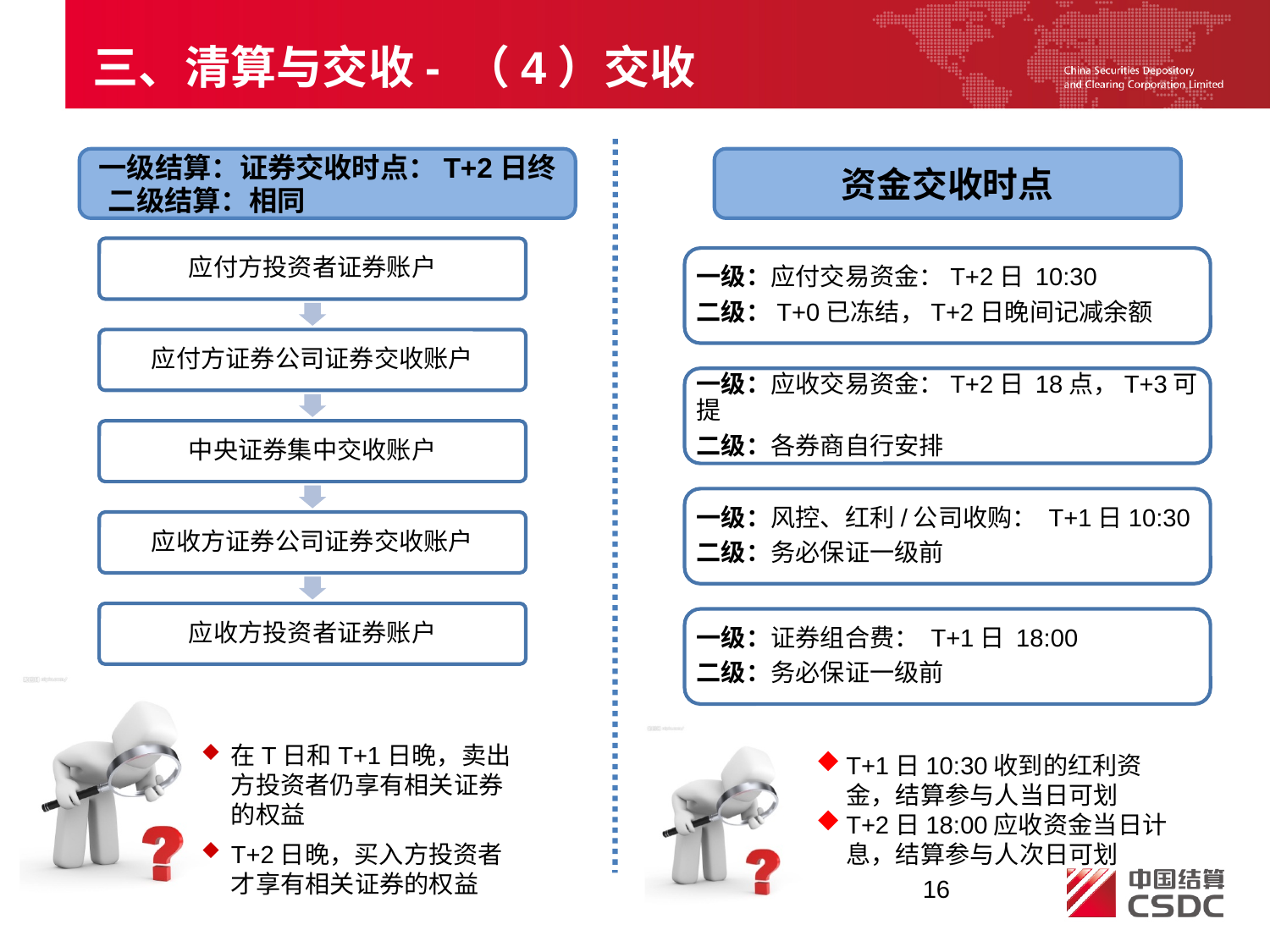

三、清算与交收- （4）交收
资金交收时点
一级结算：证券交收时点：T+2日终
 二级结算：相同
应付方投资者证券账户

应付方证券公司证券交收账户

中央证券集中交收账户

应收方证券公司证券交收账户

应收方投资者证券账户
一级：应付交易资金：T+2日 10:30
二级：T+0已冻结，T+2日晚间记减余额
一级：应收交易资金：T+2日 18点，T+3可提
二级：各券商自行安排
一级：风控、红利/公司收购： T+1日10:30
二级：务必保证一级前
一级：证券组合费： T+1日 18:00
二级：务必保证一级前

在T日和T+1日晚，卖出方投资者仍享有相关证券的权益
T+2日晚，买入方投资者才享有相关证券的权益
T+1日10:30收到的红利资金，结算参与人当日可划
T+2日18:00应收资金当日计息，结算参与人次日可划
16